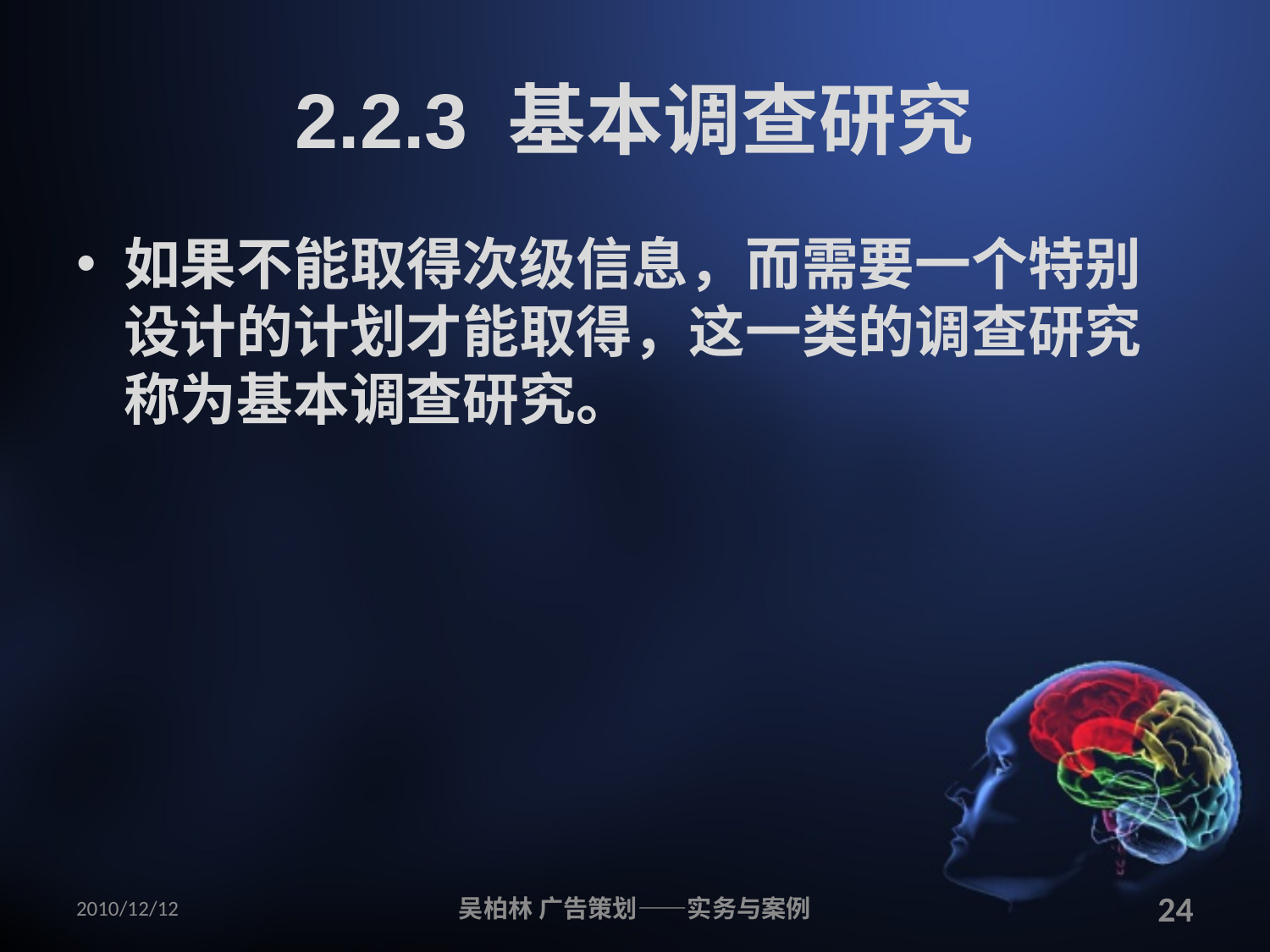

# 2.2.3 基本调查研究
如果不能取得次级信息，而需要一个特别设计的计划才能取得，这一类的调查研究称为基本调查研究。
2010/12/12
吴柏林 广告策划——实务与案例
24